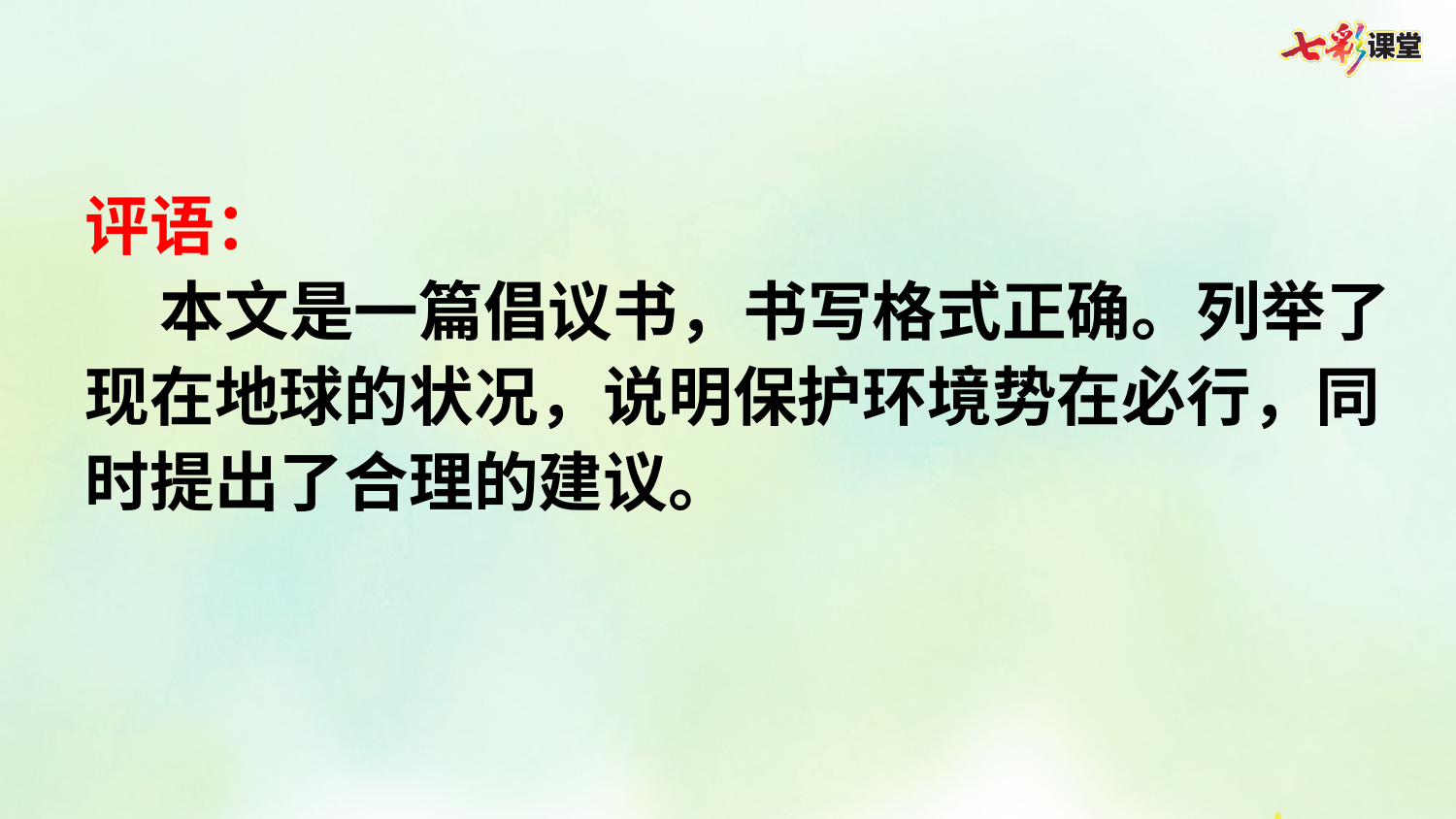

评语：
    本文是一篇倡议书，书写格式正确。列举了现在地球的状况，说明保护环境势在必行，同时提出了合理的建议。